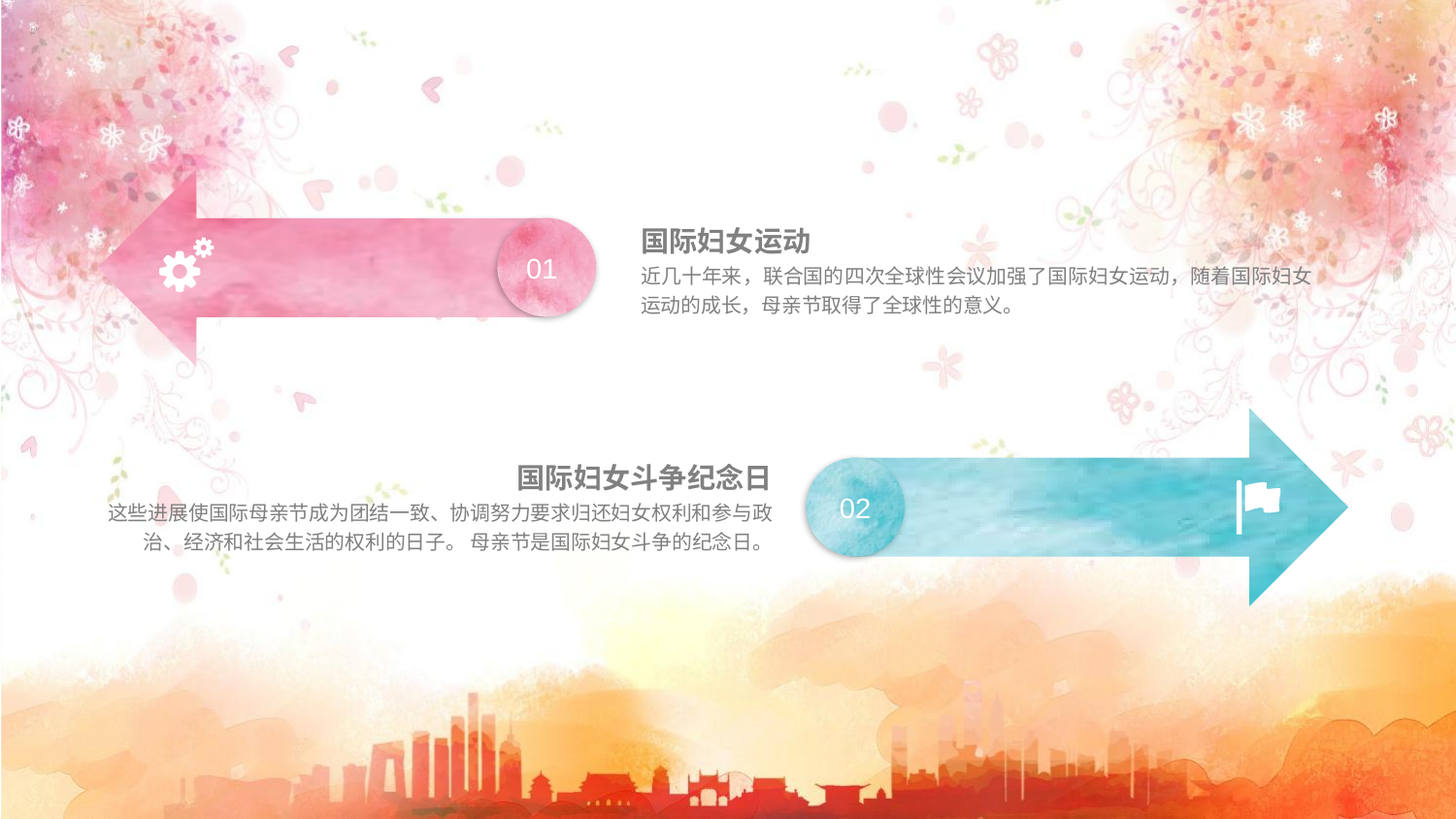

01

02

国际妇女运动
近几十年来，联合国的四次全球性会议加强了国际妇女运动，随着国际妇女运动的成长，母亲节取得了全球性的意义。
国际妇女斗争纪念日
这些进展使国际母亲节成为团结一致、协调努力要求归还妇女权利和参与政治、经济和社会生活的权利的日子。 母亲节是国际妇女斗争的纪念日。